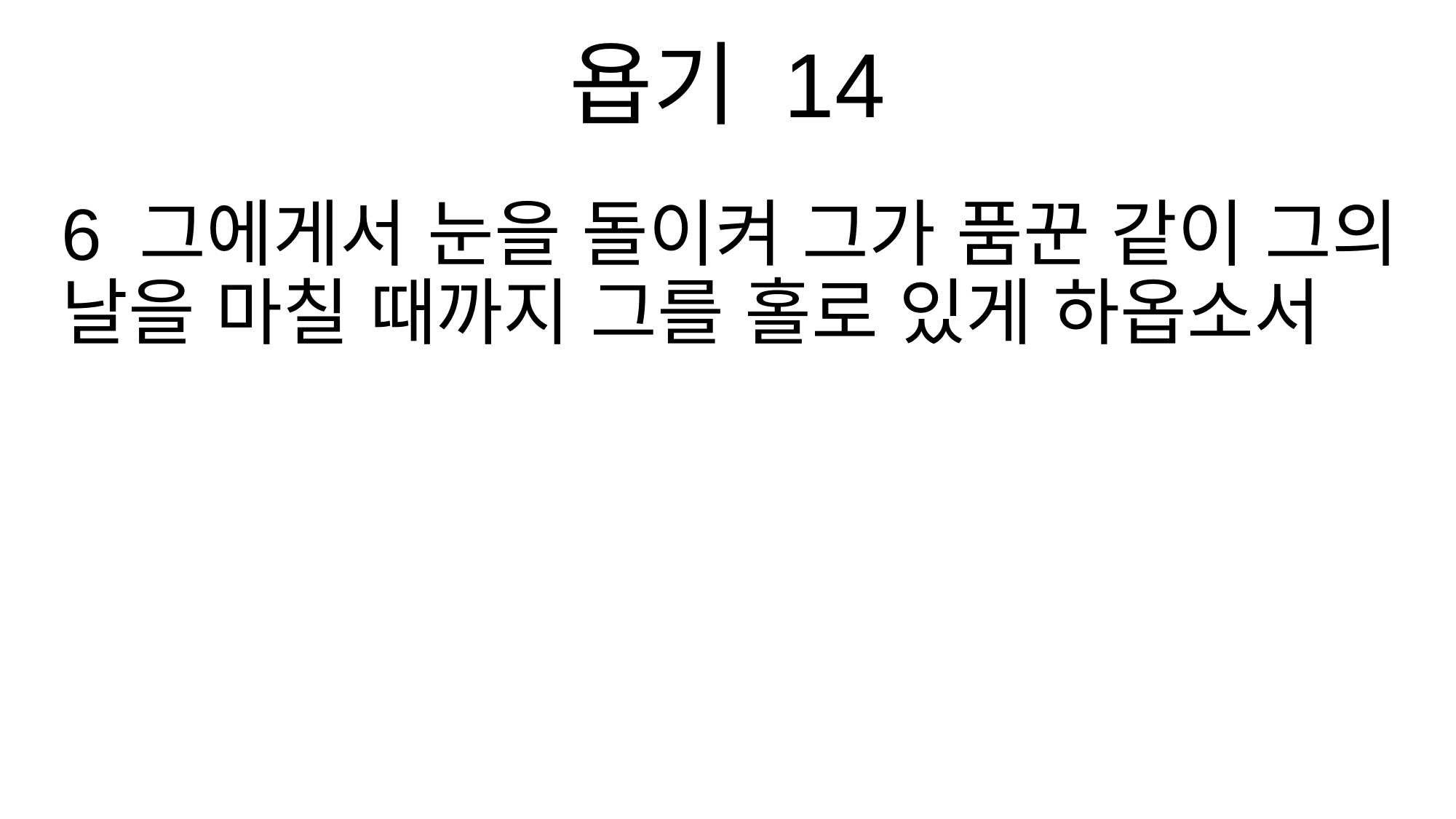

욥기 14
6 그에게서 눈을 돌이켜 그가 품꾼 같이 그의 날을 마칠 때까지 그를 홀로 있게 하옵소서